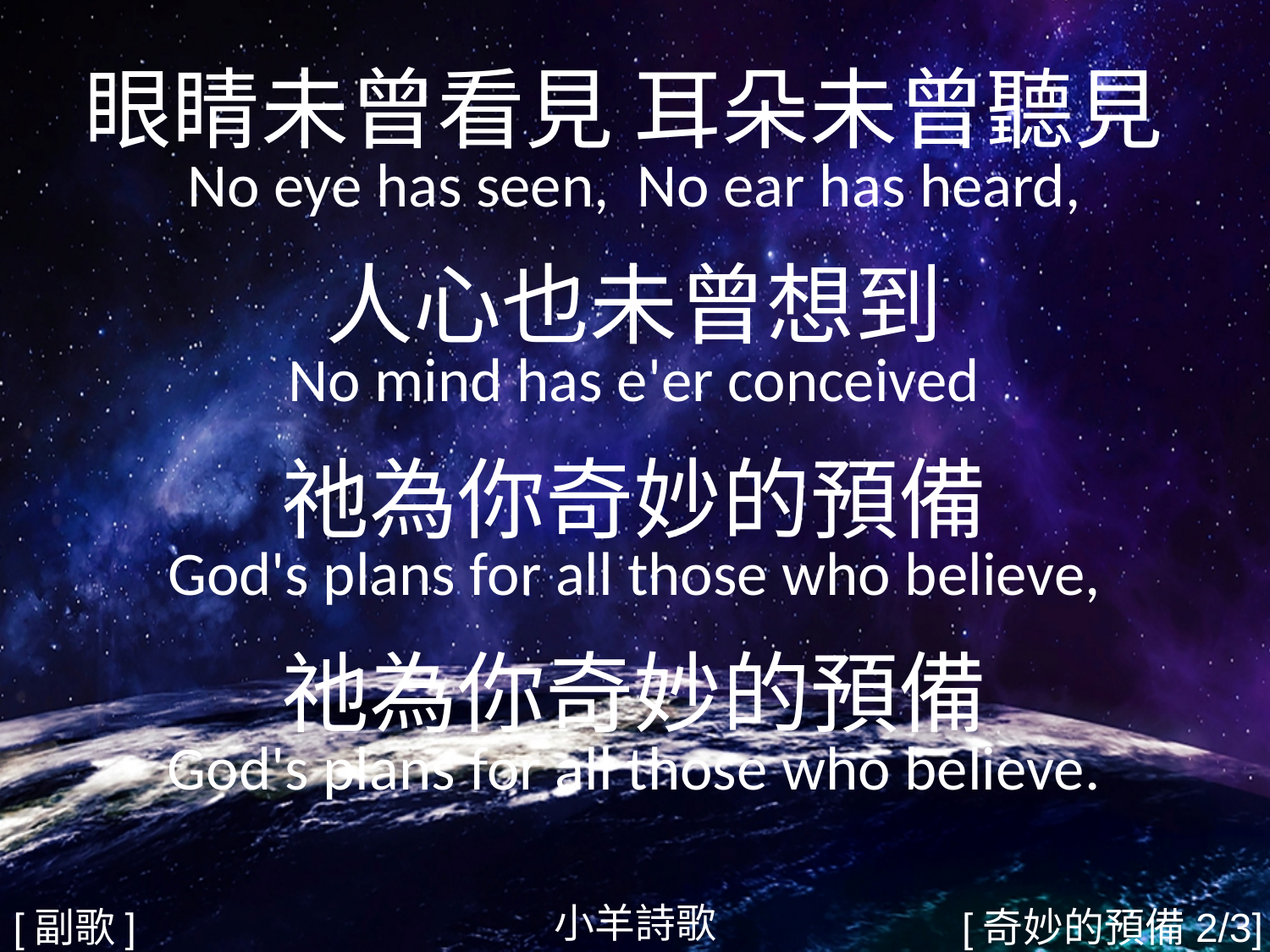

眼睛未曾看見 耳朵未曾聽見
No eye has seen,  No ear has heard,

人心也未曾想到
No mind has e'er conceived

祂為你奇妙的預備
God's plans for all those who believe,

祂為你奇妙的預備
God's plans for all those who believe.
#

小羊詩歌
[副歌]
[奇妙的預備2/3]